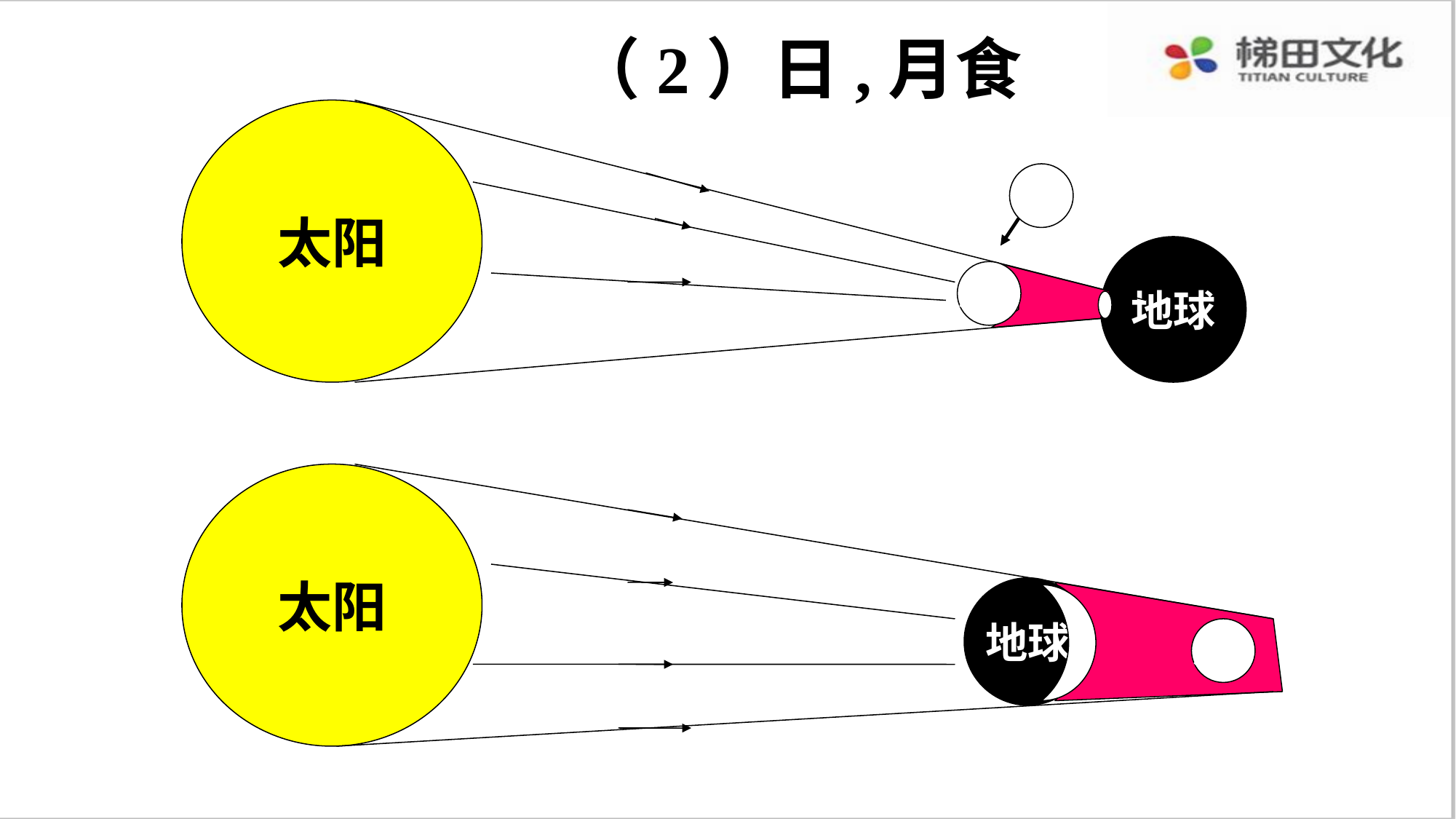

（2）日,月食
太阳

地球
月球

太阳
地球
月球